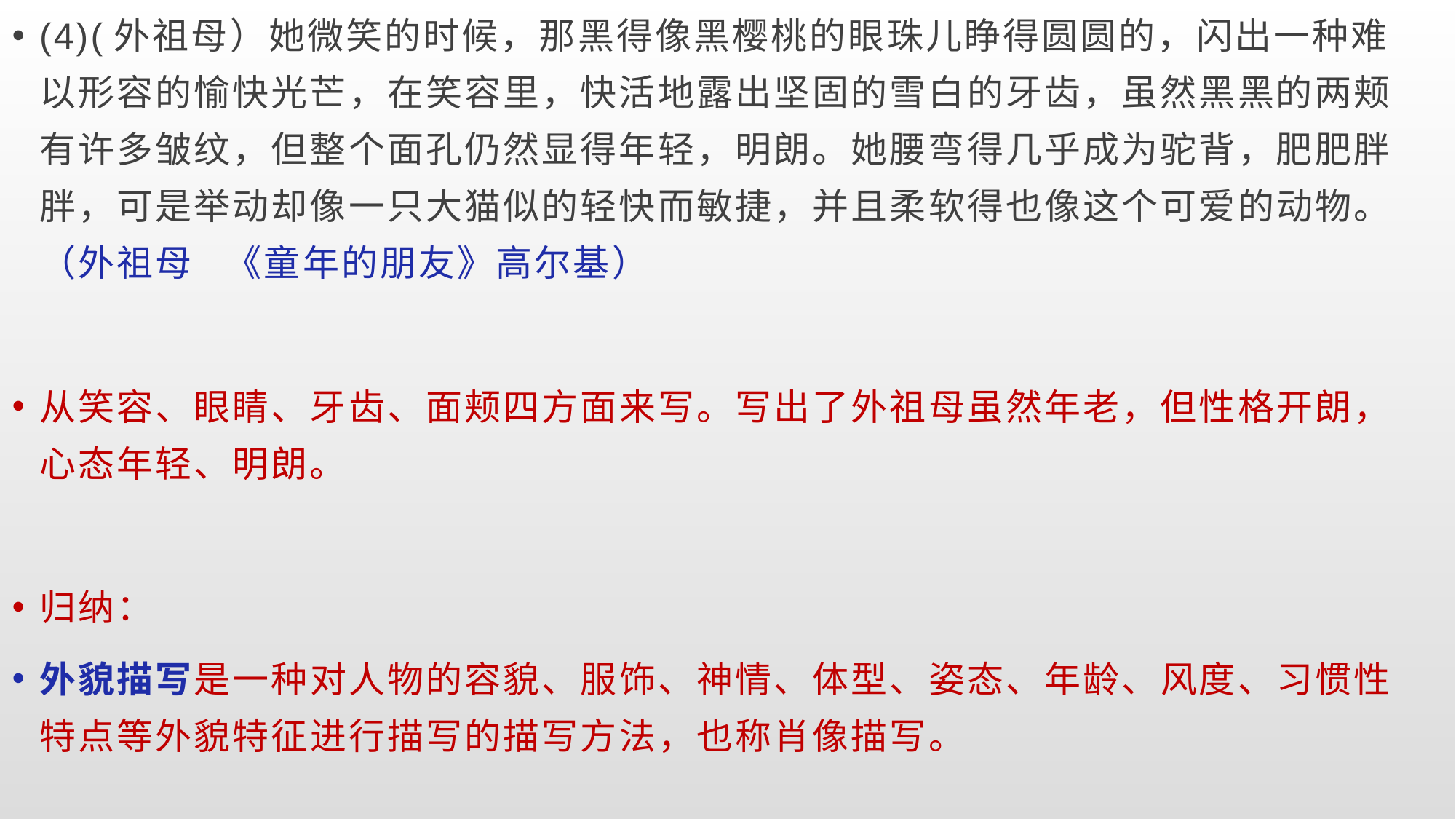

(4)(外祖母）她微笑的时候，那黑得像黑樱桃的眼珠儿睁得圆圆的，闪出一种难以形容的愉快光芒，在笑容里，快活地露出坚固的雪白的牙齿，虽然黑黑的两颊有许多皱纹，但整个面孔仍然显得年轻，明朗。她腰弯得几乎成为驼背，肥肥胖胖，可是举动却像一只大猫似的轻快而敏捷，并且柔软得也像这个可爱的动物。（外祖母   《童年的朋友》高尔基）

从笑容、眼睛、牙齿、面颊四方面来写。写出了外祖母虽然年老，但性格开朗，心态年轻、明朗。

归纳：
外貌描写是一种对人物的容貌、服饰、神情、体型、姿态、年龄、风度、习惯性特点等外貌特征进行描写的描写方法，也称肖像描写。